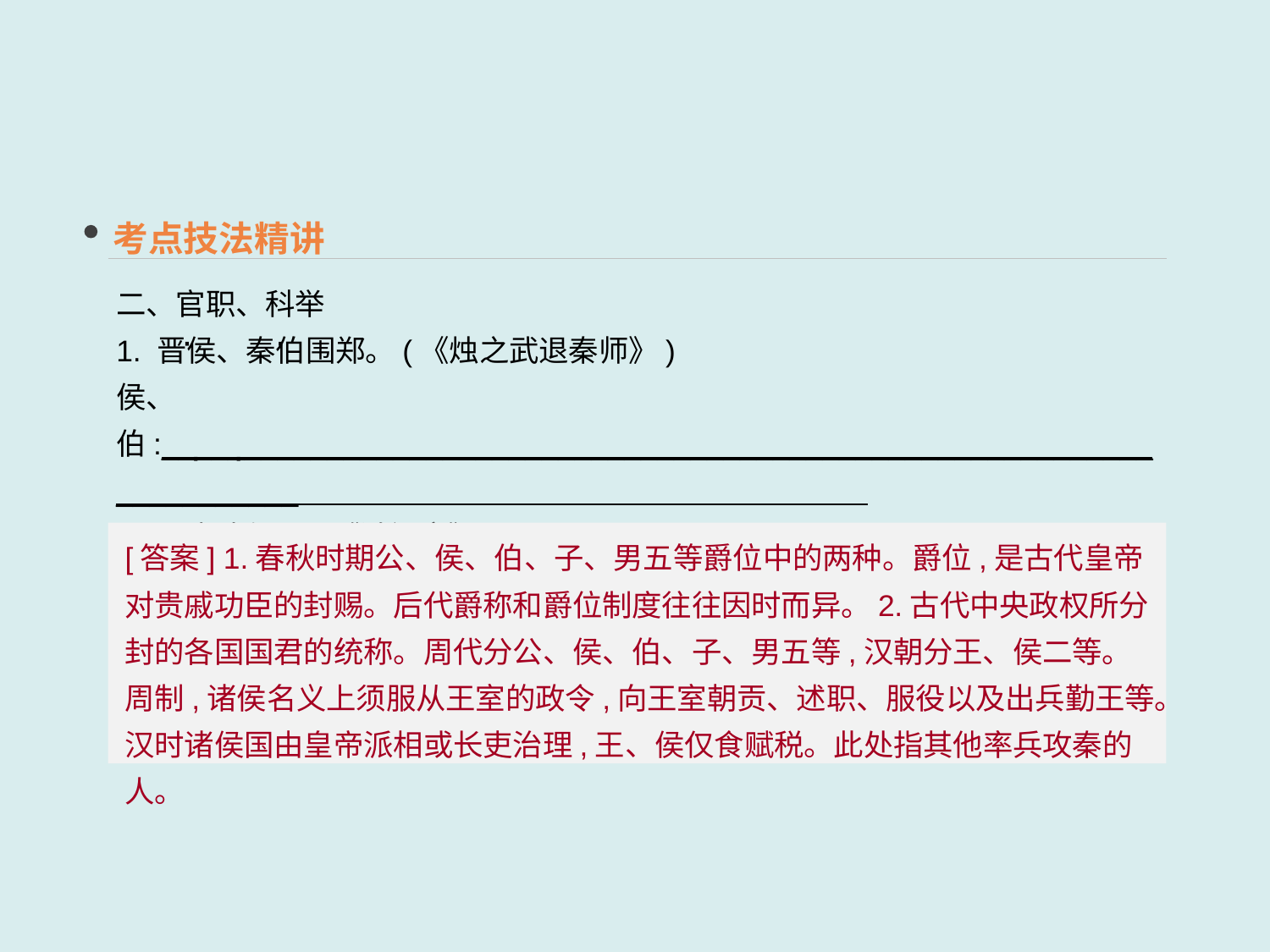

考点技法精讲

二、官职、科举
1. 晋侯、秦伯围郑。(《烛之武退秦师》)
侯、伯:_______________________________________________________________________
2. 毋内诸侯。(《鸿门宴》)
诸侯:__________________________________________________________________________

 ·        ·
 ·   ·

[答案] 1.春秋时期公、侯、伯、子、男五等爵位中的两种。爵位,是古代皇帝对贵戚功臣的封赐。后代爵称和爵位制度往往因时而异。2.古代中央政权所分封的各国国君的统称。周代分公、侯、伯、子、男五等,汉朝分王、侯二等。周制,诸侯名义上须服从王室的政令,向王室朝贡、述职、服役以及出兵勤王等。汉时诸侯国由皇帝派相或长吏治理,王、侯仅食赋税。此处指其他率兵攻秦的人。